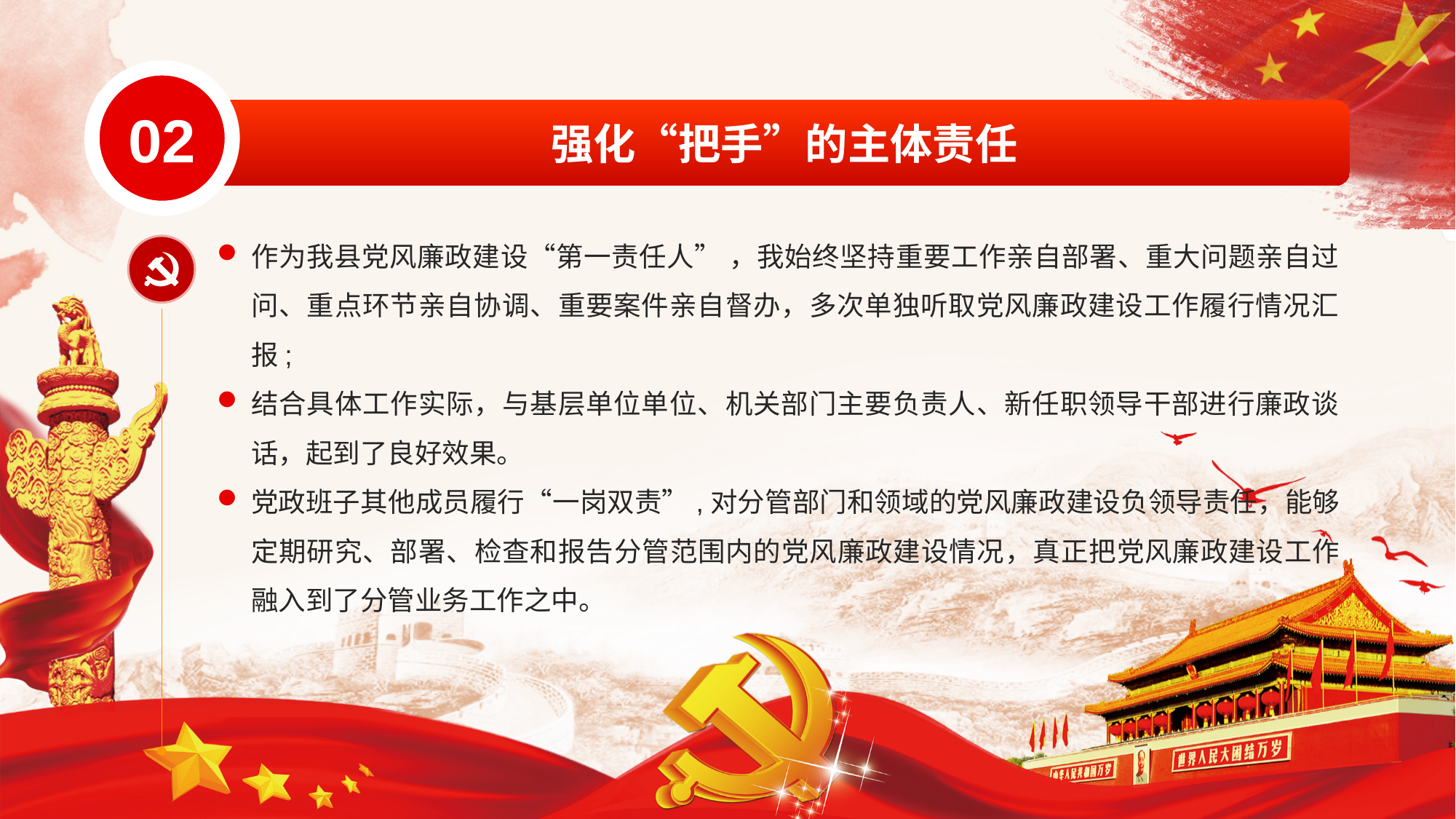

02
 强化“把手”的主体责任
作为我县党风廉政建设“第一责任人” ，我始终坚持重要工作亲自部署、重大问题亲自过问、重点环节亲自协调、重要案件亲自督办，多次单独听取党风廉政建设工作履行情况汇报;
结合具体工作实际，与基层单位单位、机关部门主要负责人、新任职领导干部进行廉政谈话，起到了良好效果。
党政班子其他成员履行“一岗双责”,对分管部门和领域的党风廉政建设负领导责任，能够定期研究、部署、检查和报告分管范围内的党风廉政建设情况，真正把党风廉政建设工作融入到了分管业务工作之中。